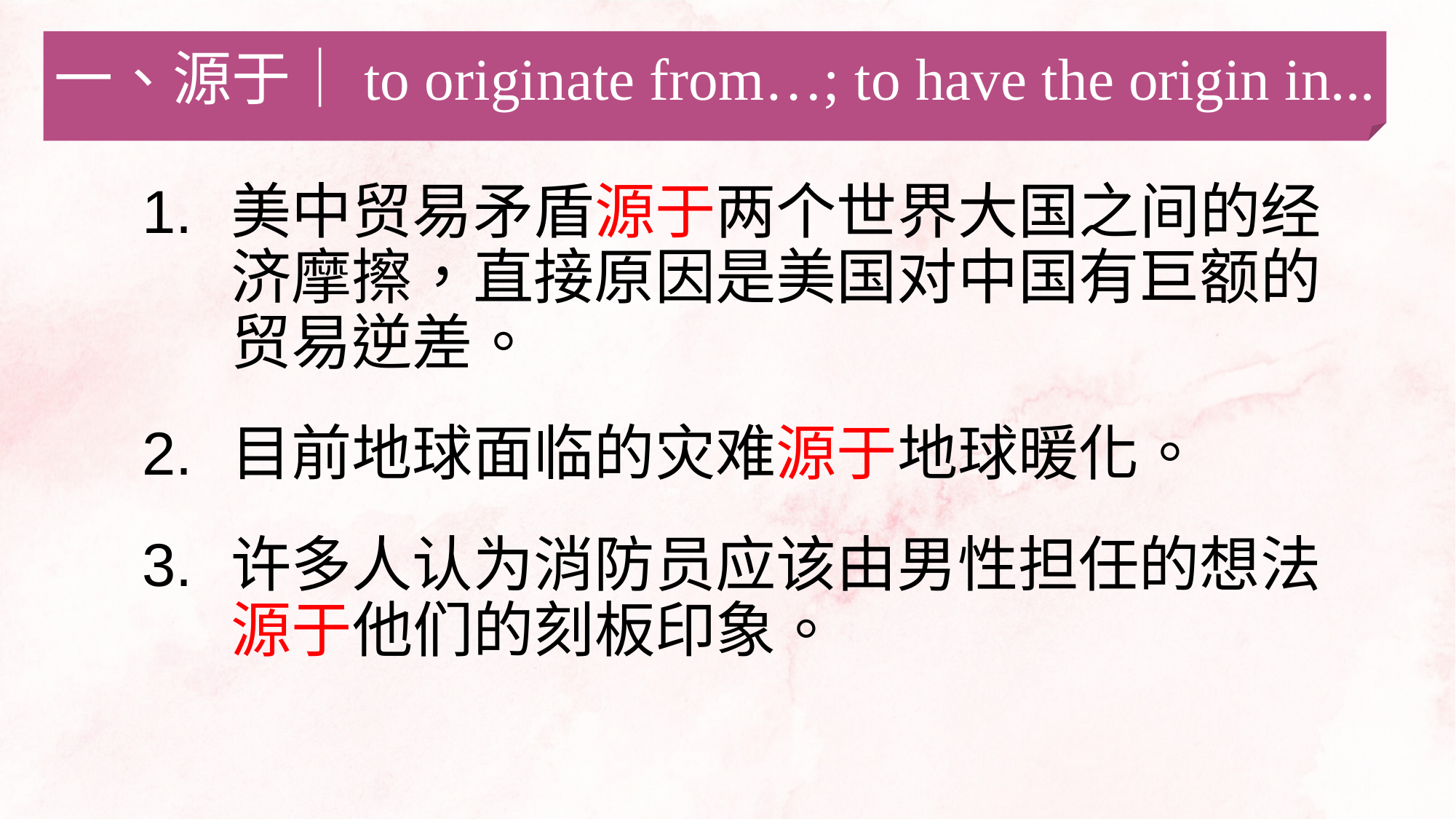

一、源于｜to originate from…; to have the origin in...
美中贸易矛盾源于两个世界大国之间的经济摩擦，直接原因是美国对中国有巨额的贸易逆差。
目前地球面临的灾难源于地球暖化。
许多人认为消防员应该由男性担任的想法源于他们的刻板印象。